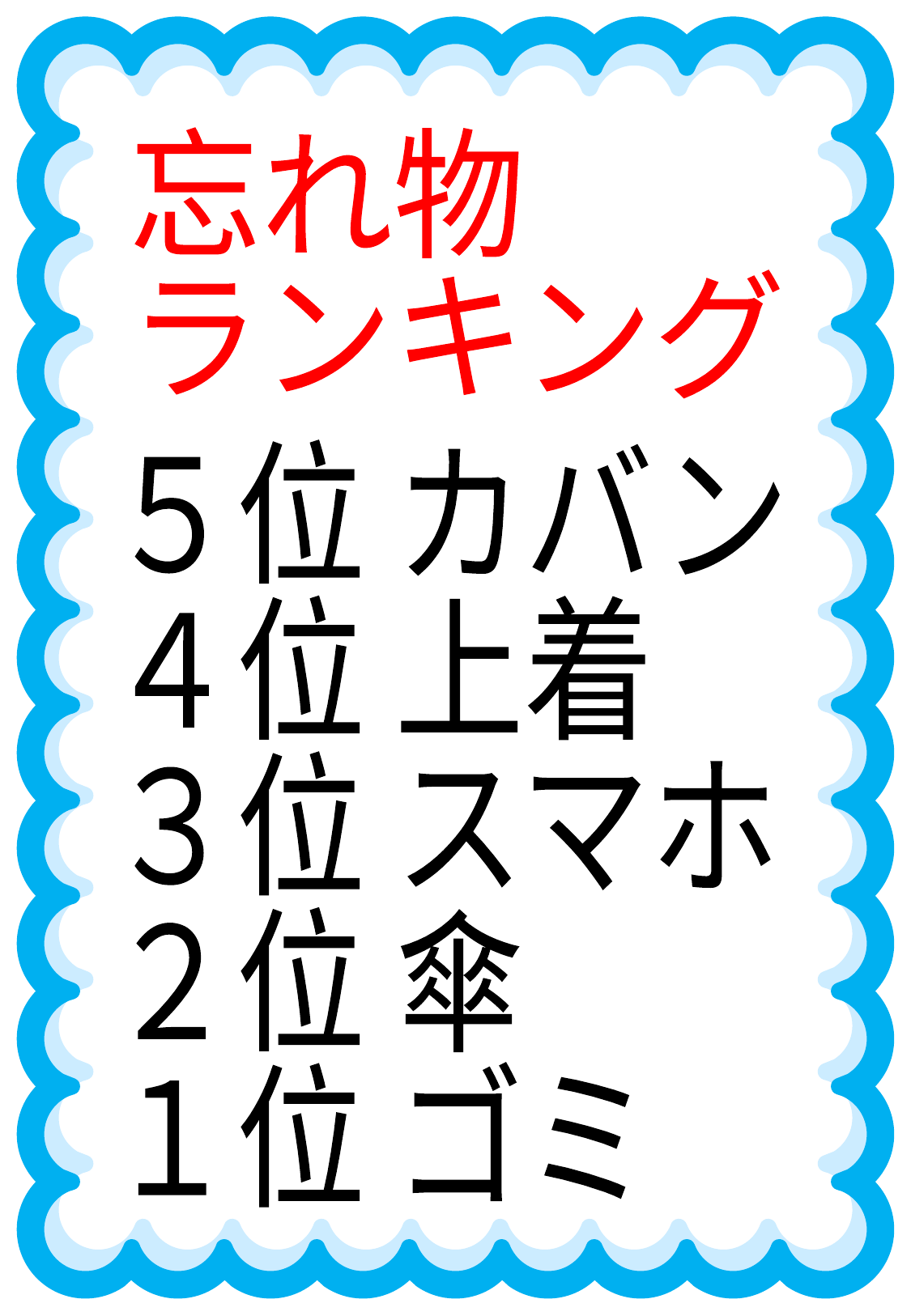

忘れ物
ランキング

５位 カバン
４位 上着
３位 スマホ
２位 傘
１位 ゴミ